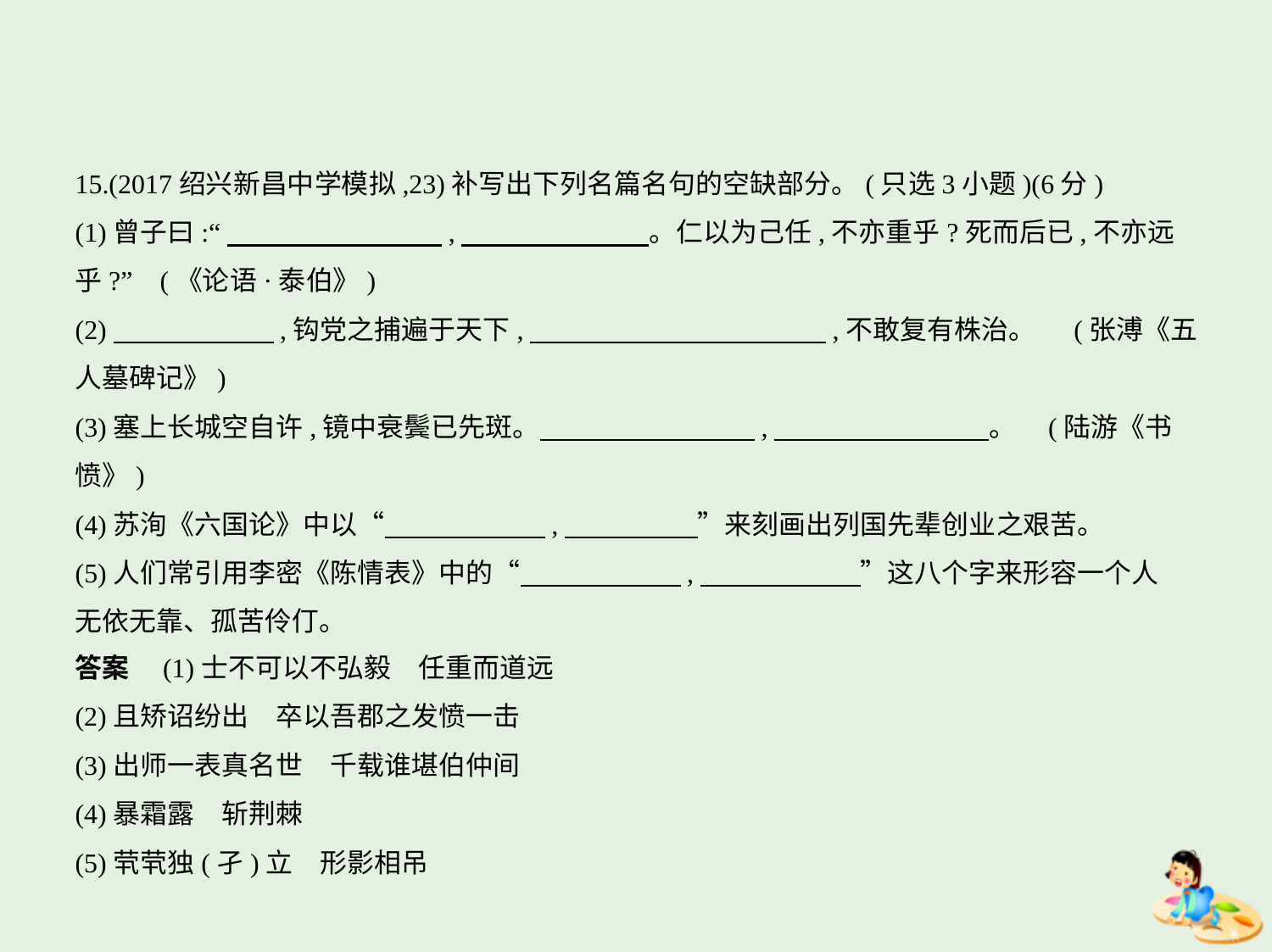

15.(2017绍兴新昌中学模拟,23)补写出下列名篇名句的空缺部分。(只选3小题)(6分)
(1)曾子曰:“　　　　　　　    ,　　　　　　    。仁以为己任,不亦重乎?死而后已,不亦远
乎?” (《论语·泰伯》)
(2)　　　　　    ,钩党之捕遍于天下,　　　　　　　　　　    ,不敢复有株治。  (张溥《五
人墓碑记》)
(3)塞上长城空自许,镜中衰鬓已先斑。　　　　　　　    ,　　　　　　　    。 (陆游《书
愤》)
(4)苏洵《六国论》中以“　　　　　    ,　　　　    ”来刻画出列国先辈创业之艰苦。
(5)人们常引用李密《陈情表》中的“　　　　　    ,　　　　　    ”这八个字来形容一个人
无依无靠、孤苦伶仃。
答案　(1)士不可以不弘毅　任重而道远
(2)且矫诏纷出　卒以吾郡之发愤一击
(3)出师一表真名世　千载谁堪伯仲间
(4)暴霜露　斩荆棘
(5)茕茕独(孑)立　形影相吊